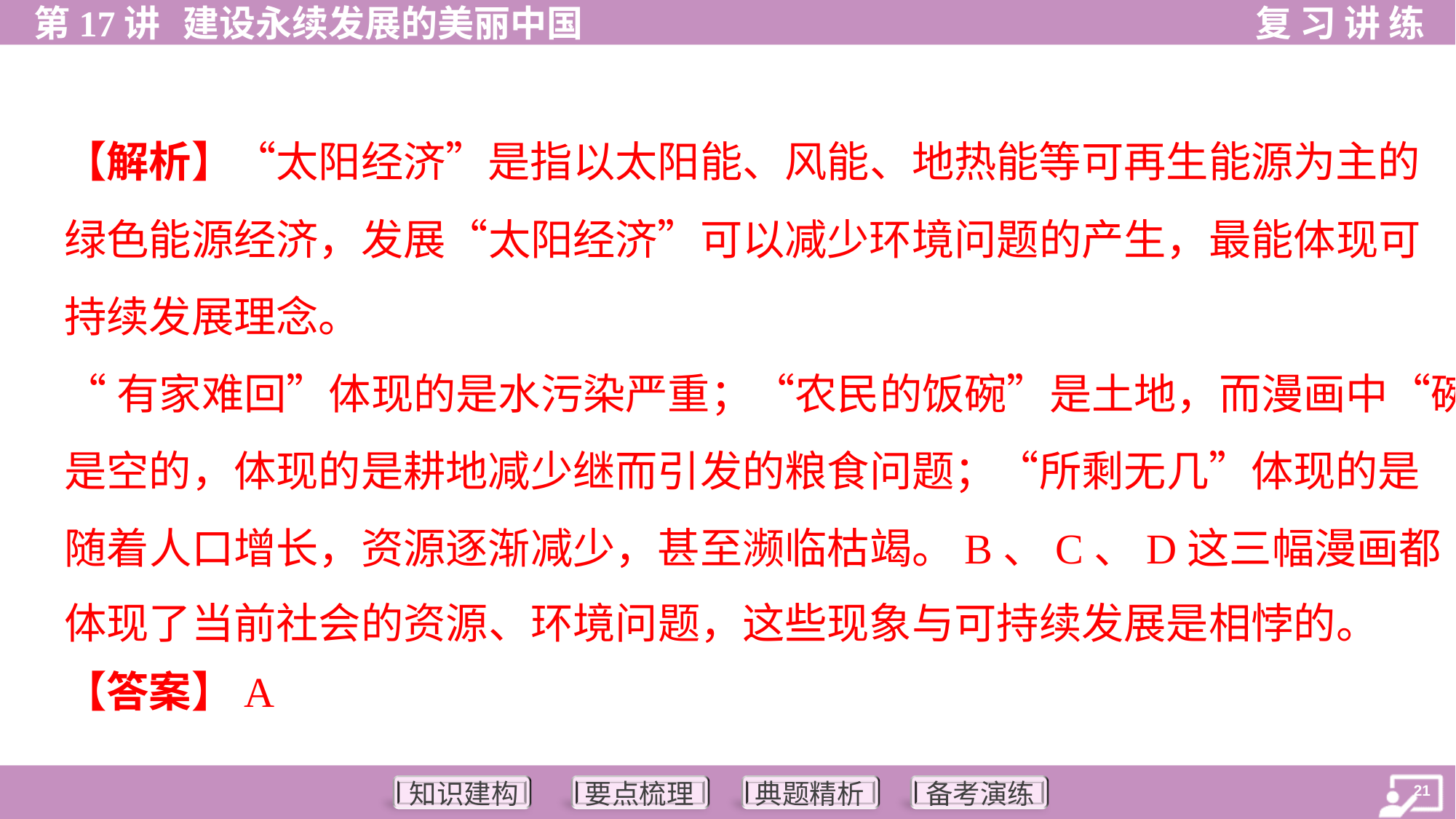

【解析】“太阳经济”是指以太阳能、风能、地热能等可再生能源为主的
绿色能源经济，发展“太阳经济”可以减少环境问题的产生，最能体现可
持续发展理念。
“有家难回”体现的是水污染严重；“农民的饭碗”是土地，而漫画中“碗”
是空的，体现的是耕地减少继而引发的粮食问题；“所剩无几”体现的是
随着人口增长，资源逐渐减少，甚至濒临枯竭。B、C、D这三幅漫画都
体现了当前社会的资源、环境问题，这些现象与可持续发展是相悖的。
【答案】A